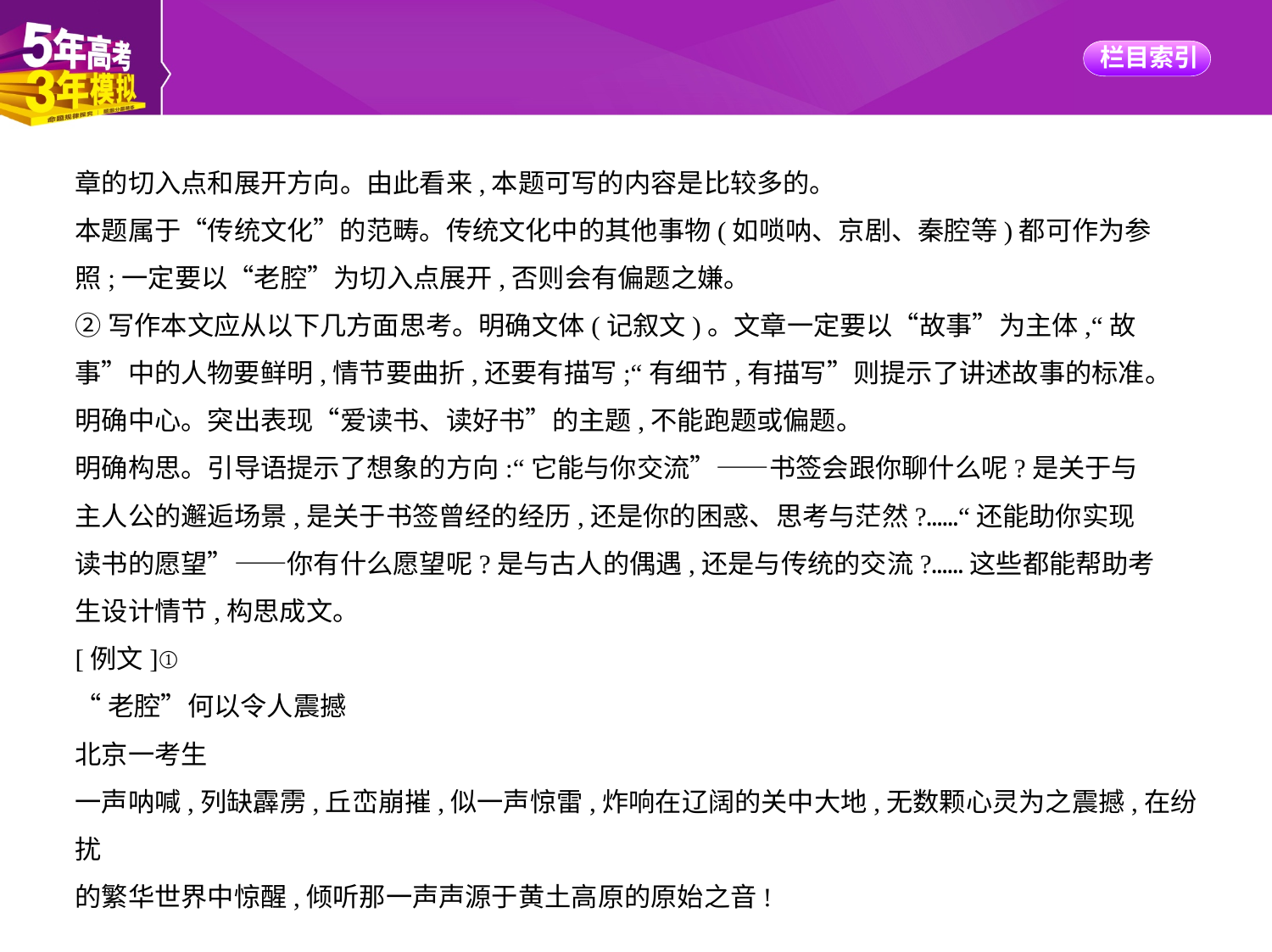

章的切入点和展开方向。由此看来,本题可写的内容是比较多的。
本题属于“传统文化”的范畴。传统文化中的其他事物(如唢呐、京剧、秦腔等)都可作为参
照;一定要以“老腔”为切入点展开,否则会有偏题之嫌。
②写作本文应从以下几方面思考。明确文体(记叙文)。文章一定要以“故事”为主体,“故
事”中的人物要鲜明,情节要曲折,还要有描写;“有细节,有描写”则提示了讲述故事的标准。
明确中心。突出表现“爱读书、读好书”的主题,不能跑题或偏题。
明确构思。引导语提示了想象的方向:“它能与你交流”——书签会跟你聊什么呢?是关于与
主人公的邂逅场景,是关于书签曾经的经历,还是你的困惑、思考与茫然?……“还能助你实现
读书的愿望”——你有什么愿望呢?是与古人的偶遇,还是与传统的交流?……这些都能帮助考
生设计情节,构思成文。
[例文]①
“老腔”何以令人震撼
北京一考生
一声呐喊,列缺霹雳,丘峦崩摧,似一声惊雷,炸响在辽阔的关中大地,无数颗心灵为之震撼,在纷扰
的繁华世界中惊醒,倾听那一声声源于黄土高原的原始之音!